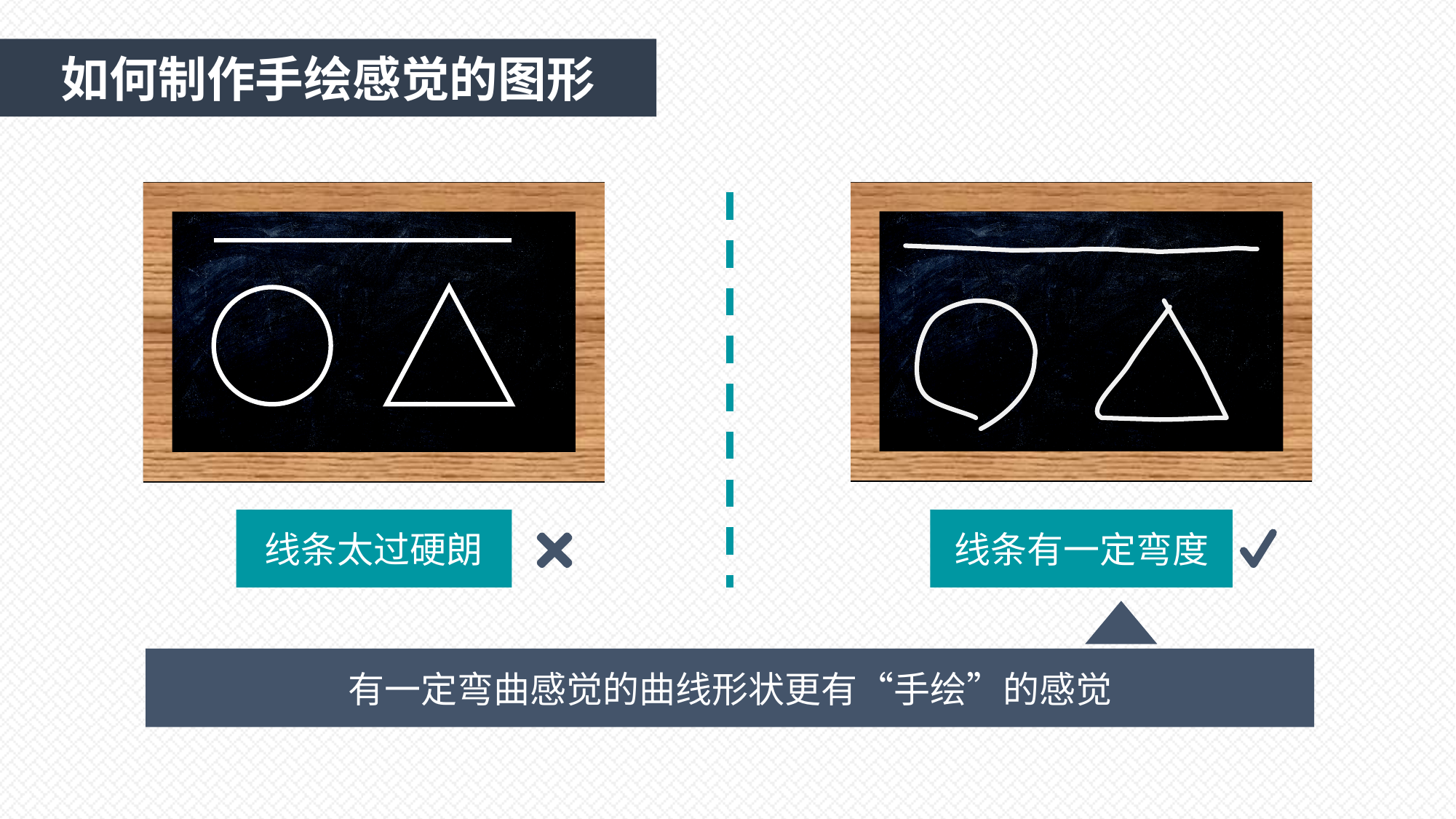

如何制作手绘感觉的图形

线条有一定弯度
线条太过硬朗

有一定弯曲感觉的曲线形状更有“手绘”的感觉